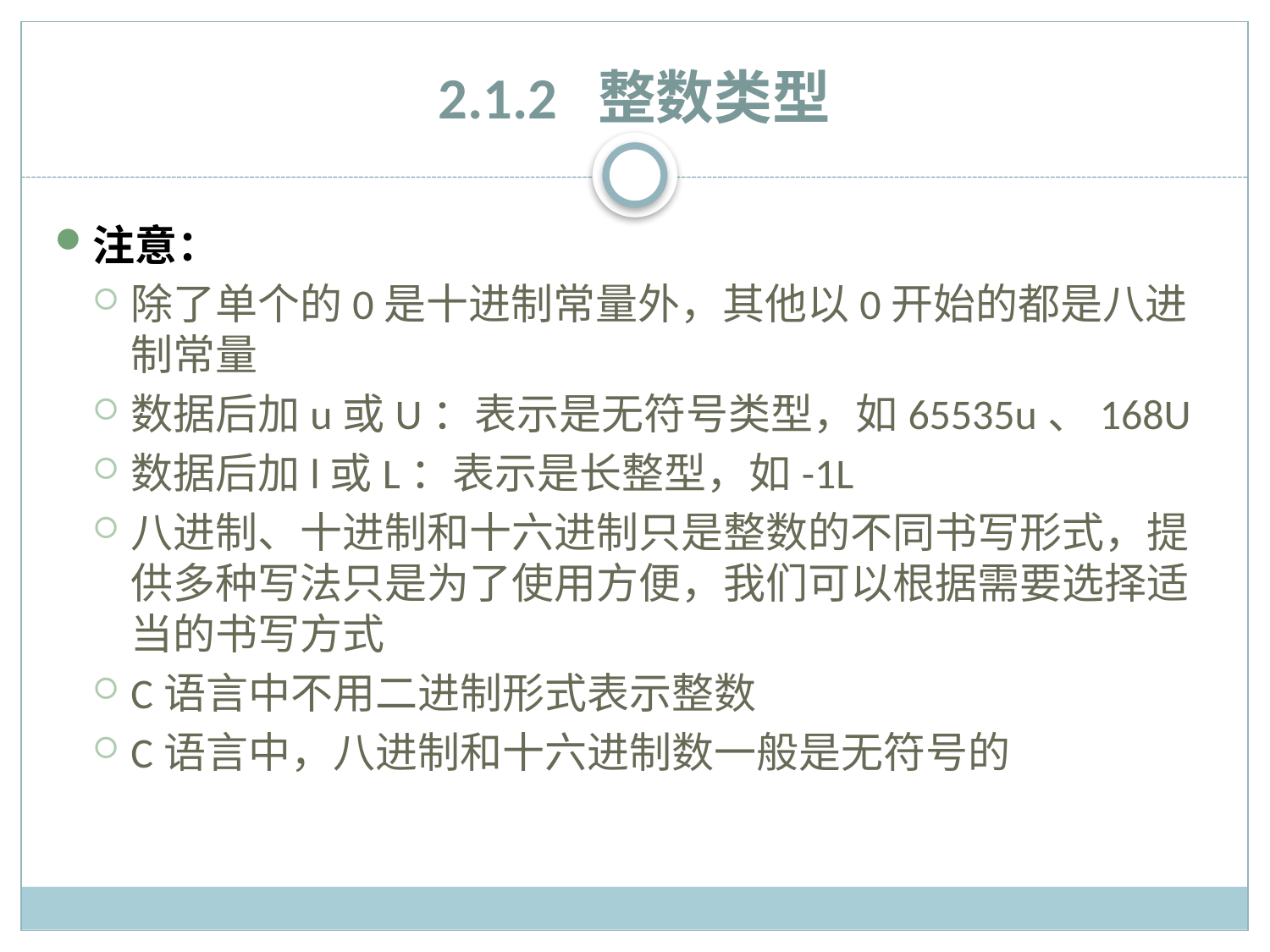

# 2.1.2  整数类型
注意：
除了单个的0是十进制常量外，其他以0开始的都是八进制常量
数据后加u或U：表示是无符号类型，如65535u、168U
数据后加l或L：表示是长整型，如-1L
八进制、十进制和十六进制只是整数的不同书写形式，提供多种写法只是为了使用方便，我们可以根据需要选择适当的书写方式
C语言中不用二进制形式表示整数
C语言中，八进制和十六进制数一般是无符号的